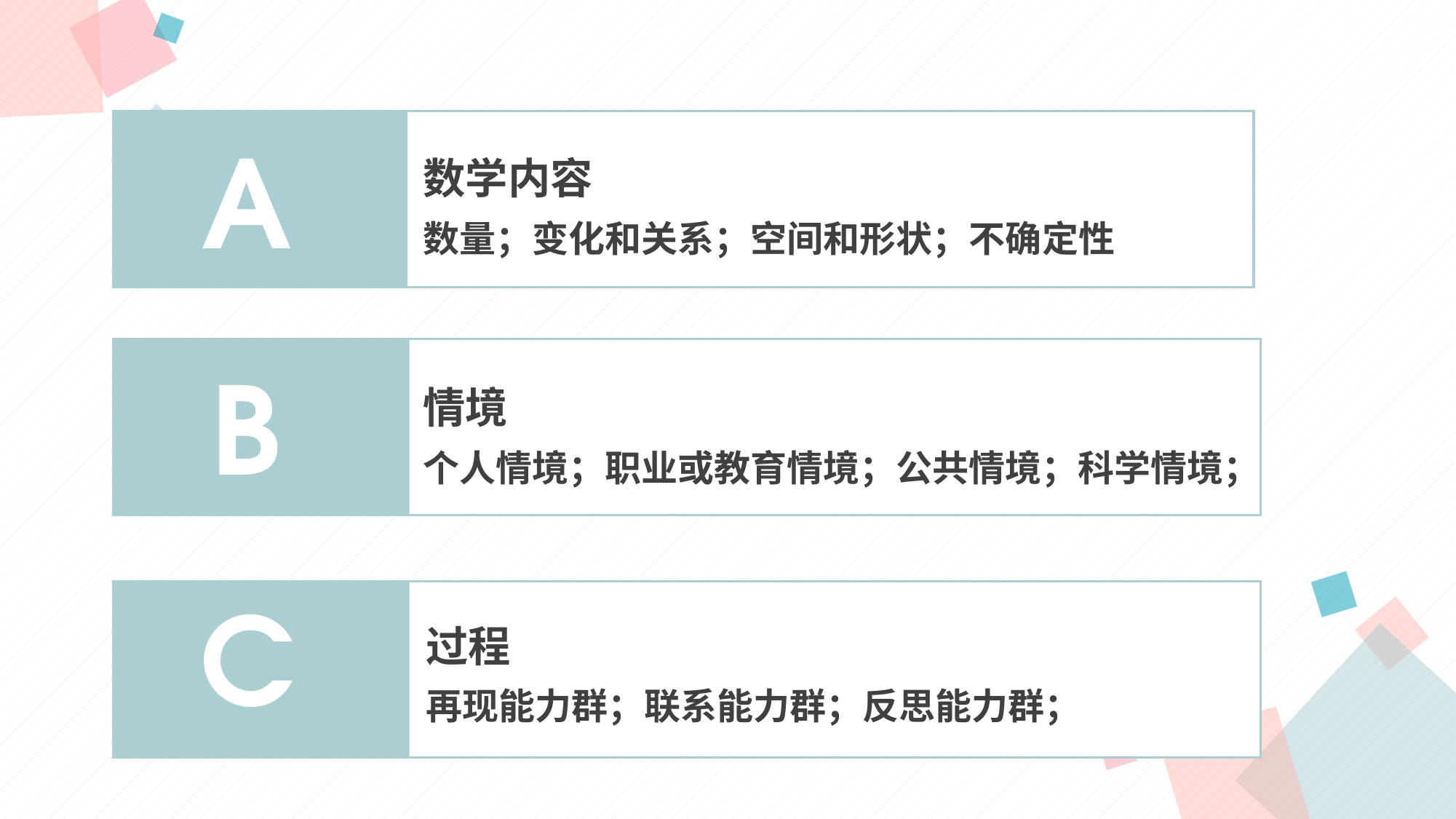

A
数学内容
数量；变化和关系；空间和形状；不确定性

B
D
情境
个人情境；职业或教育情境；公共情境；科学情境；
C

过程
再现能力群；联系能力群；反思能力群；